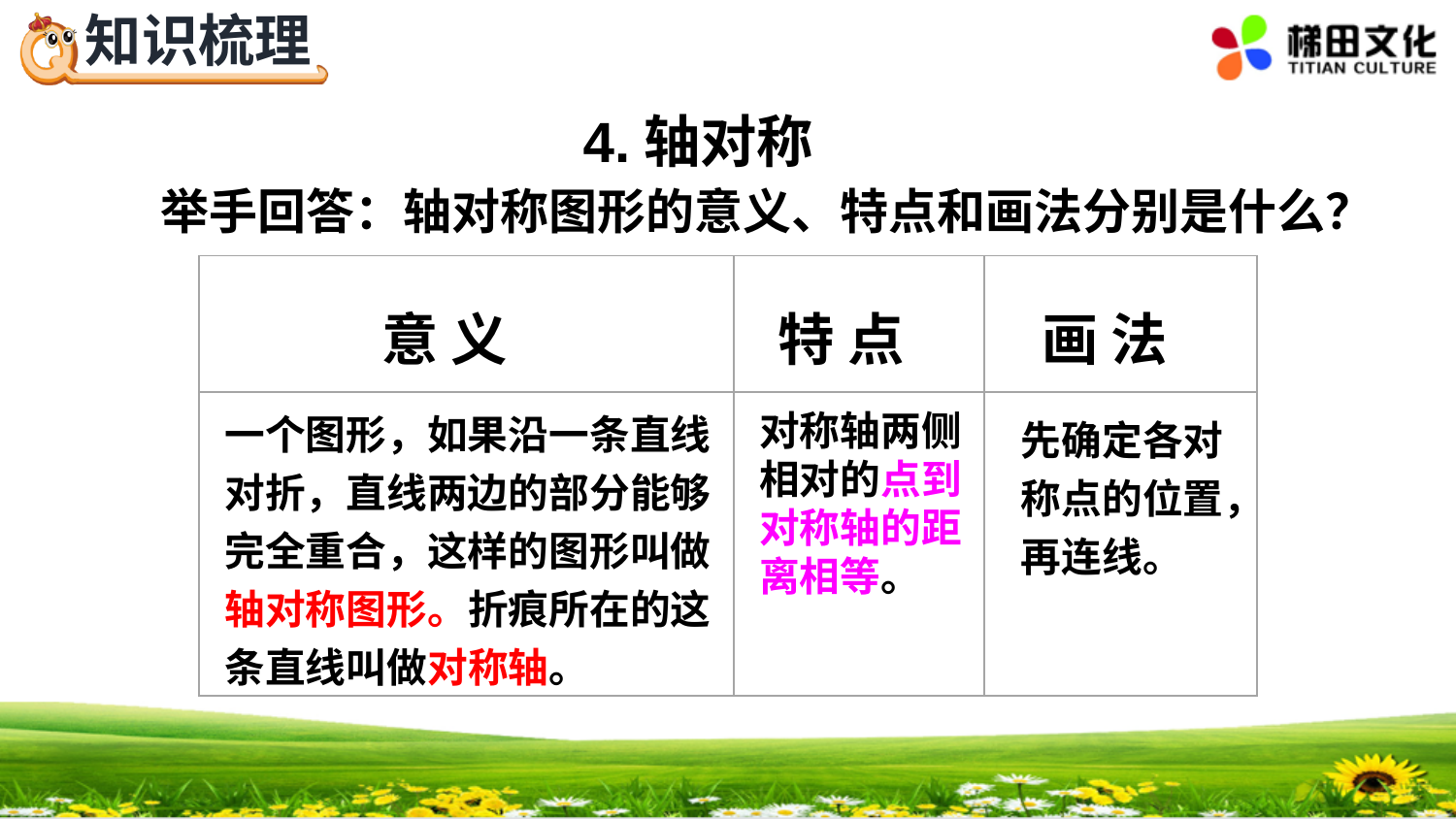

4.轴对称
举手回答：轴对称图形的意义、特点和画法分别是什么？
|  |  |  |
| --- | --- | --- |
|  |  |  |
意 义
特 点
画 法
一个图形，如果沿一条直线对折，直线两边的部分能够完全重合，这样的图形叫做轴对称图形。折痕所在的这条直线叫做对称轴。
对称轴两侧相对的点到对称轴的距离相等。
先确定各对称点的位置，再连线。